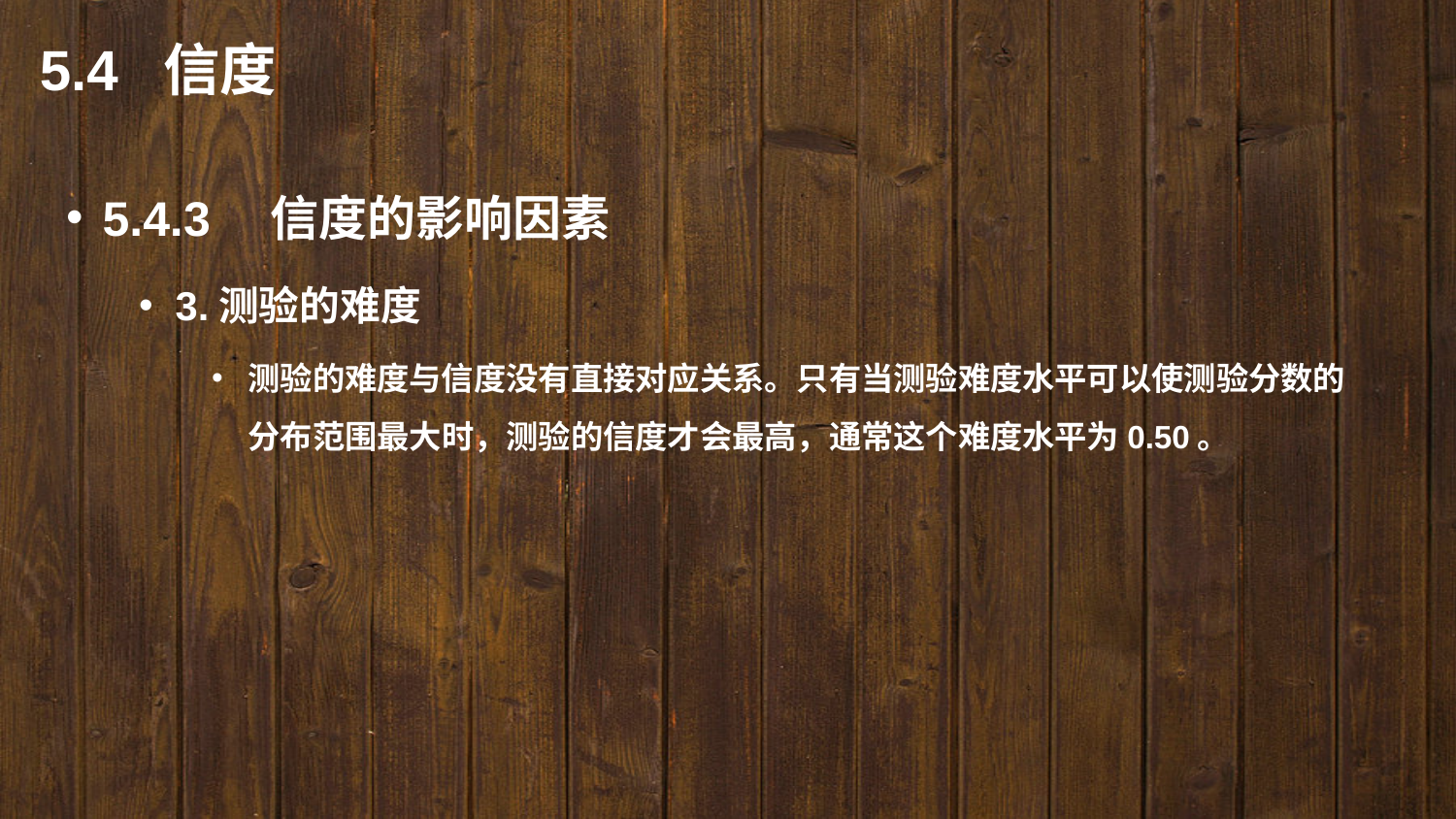

5.4  信度
5.4.3　信度的影响因素
3.测验的难度
测验的难度与信度没有直接对应关系。只有当测验难度水平可以使测验分数的分布范围最大时，测验的信度才会最高，通常这个难度水平为0.50。